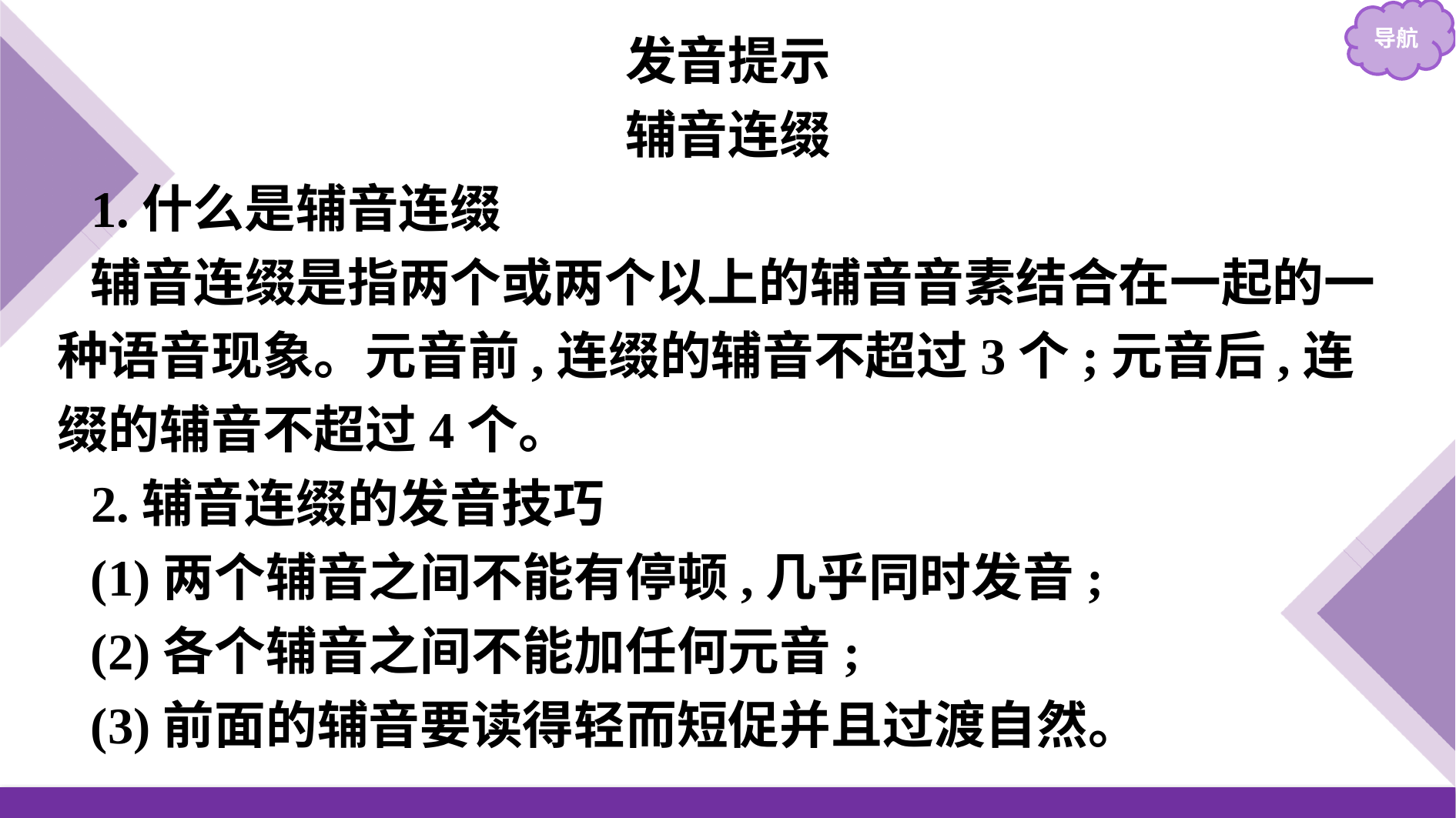

发音提示
辅音连缀
1.什么是辅音连缀
辅音连缀是指两个或两个以上的辅音音素结合在一起的一种语音现象。元音前,连缀的辅音不超过3个;元音后,连缀的辅音不超过4个。
2.辅音连缀的发音技巧
(1)两个辅音之间不能有停顿,几乎同时发音;
(2)各个辅音之间不能加任何元音;
(3)前面的辅音要读得轻而短促并且过渡自然。